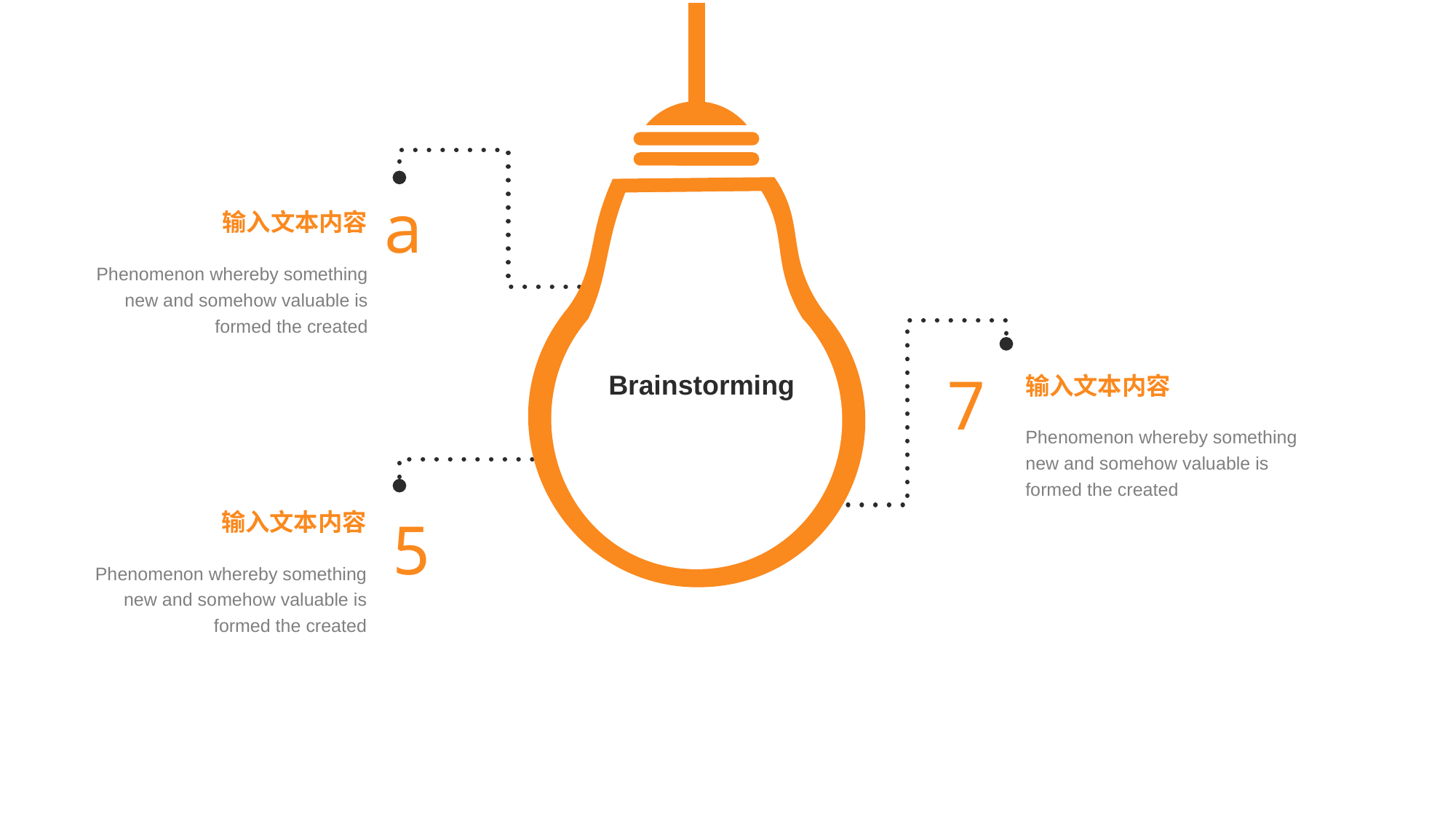

a
输入文本内容
Phenomenon whereby something new and somehow valuable is formed the created

Brainstorming
7
输入文本内容
Phenomenon whereby something new and somehow valuable is formed the created

输入文本内容
5
Phenomenon whereby something new and somehow valuable is formed the created